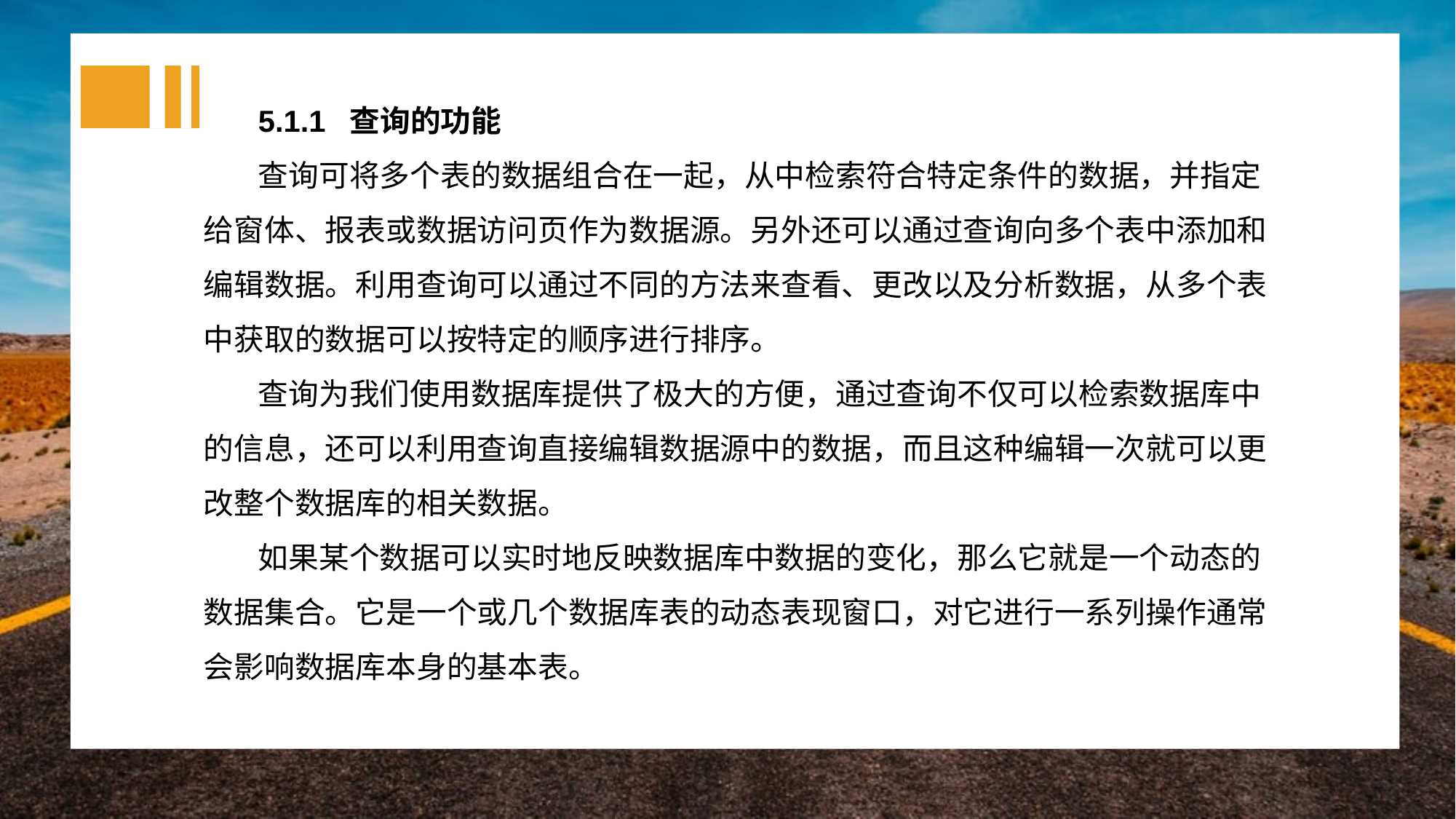

5.1.1  查询的功能
查询可将多个表的数据组合在一起，从中检索符合特定条件的数据，并指定给窗体、报表或数据访问页作为数据源。另外还可以通过查询向多个表中添加和编辑数据。利用查询可以通过不同的方法来查看、更改以及分析数据，从多个表中获取的数据可以按特定的顺序进行排序。
查询为我们使用数据库提供了极大的方便，通过查询不仅可以检索数据库中的信息，还可以利用查询直接编辑数据源中的数据，而且这种编辑一次就可以更改整个数据库的相关数据。
如果某个数据可以实时地反映数据库中数据的变化，那么它就是一个动态的数据集合。它是一个或几个数据库表的动态表现窗口，对它进行一系列操作通常会影响数据库本身的基本表。